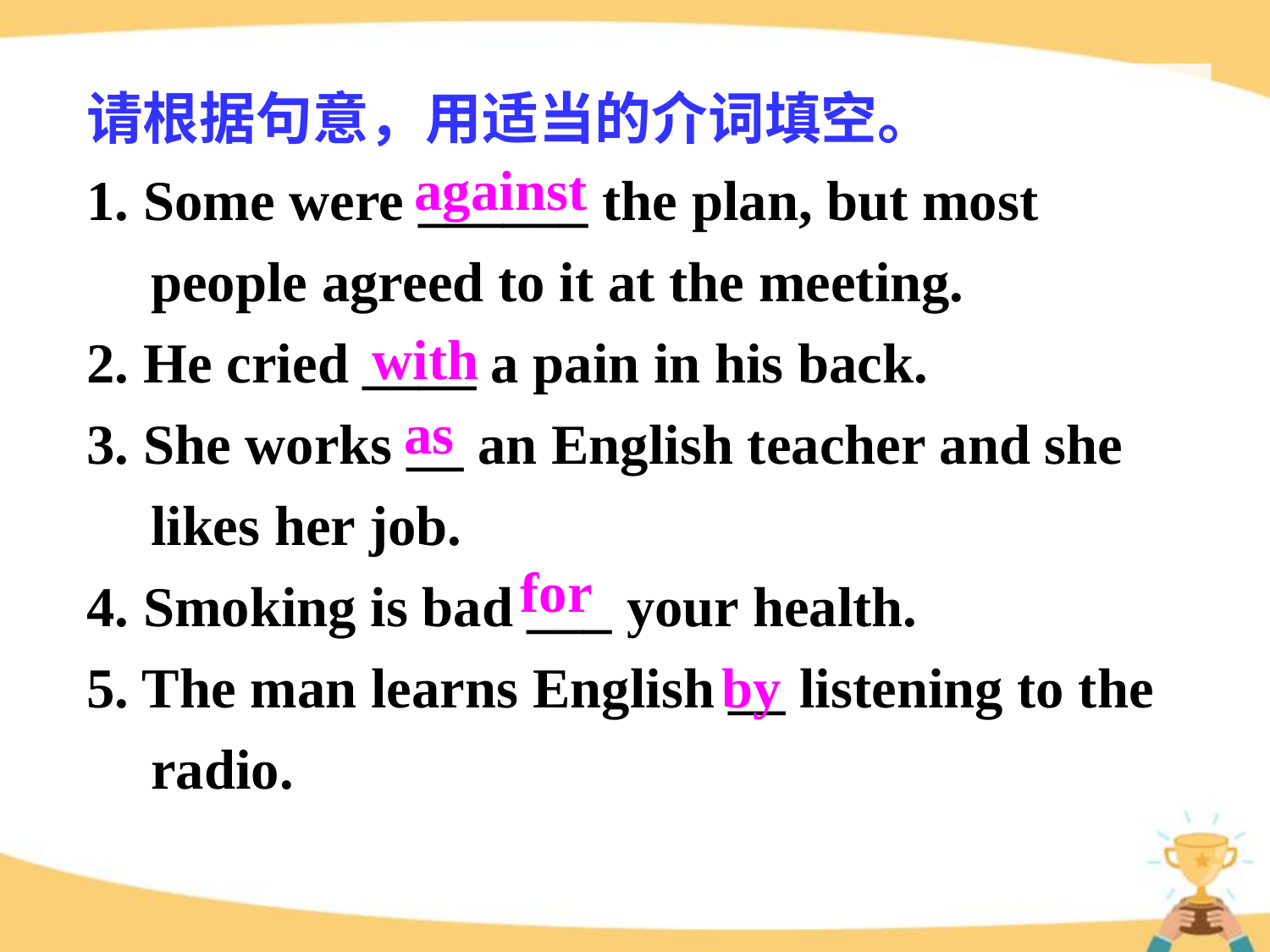

请根据句意，用适当的介词填空。
1. Some were ______ the plan, but most people agreed to it at the meeting.
2. He cried ____ a pain in his back.
3. She works __ an English teacher and she likes her job.
4. Smoking is bad ___ your health.
5. The man learns English __ listening to the radio.
against
with
as
for
by